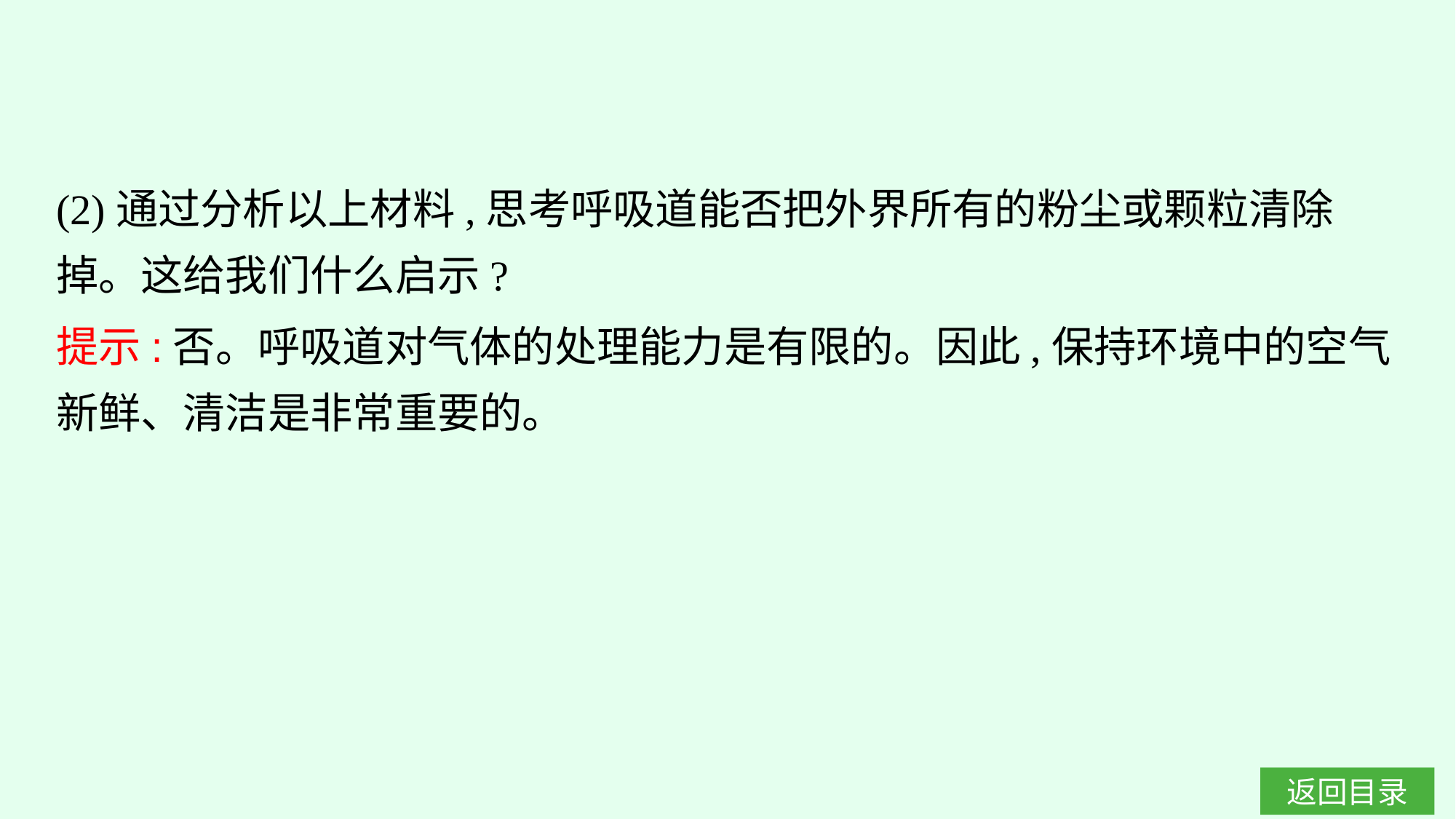

(2)通过分析以上材料,思考呼吸道能否把外界所有的粉尘或颗粒清除掉。这给我们什么启示?
提示:否。呼吸道对气体的处理能力是有限的。因此,保持环境中的空气新鲜、清洁是非常重要的。